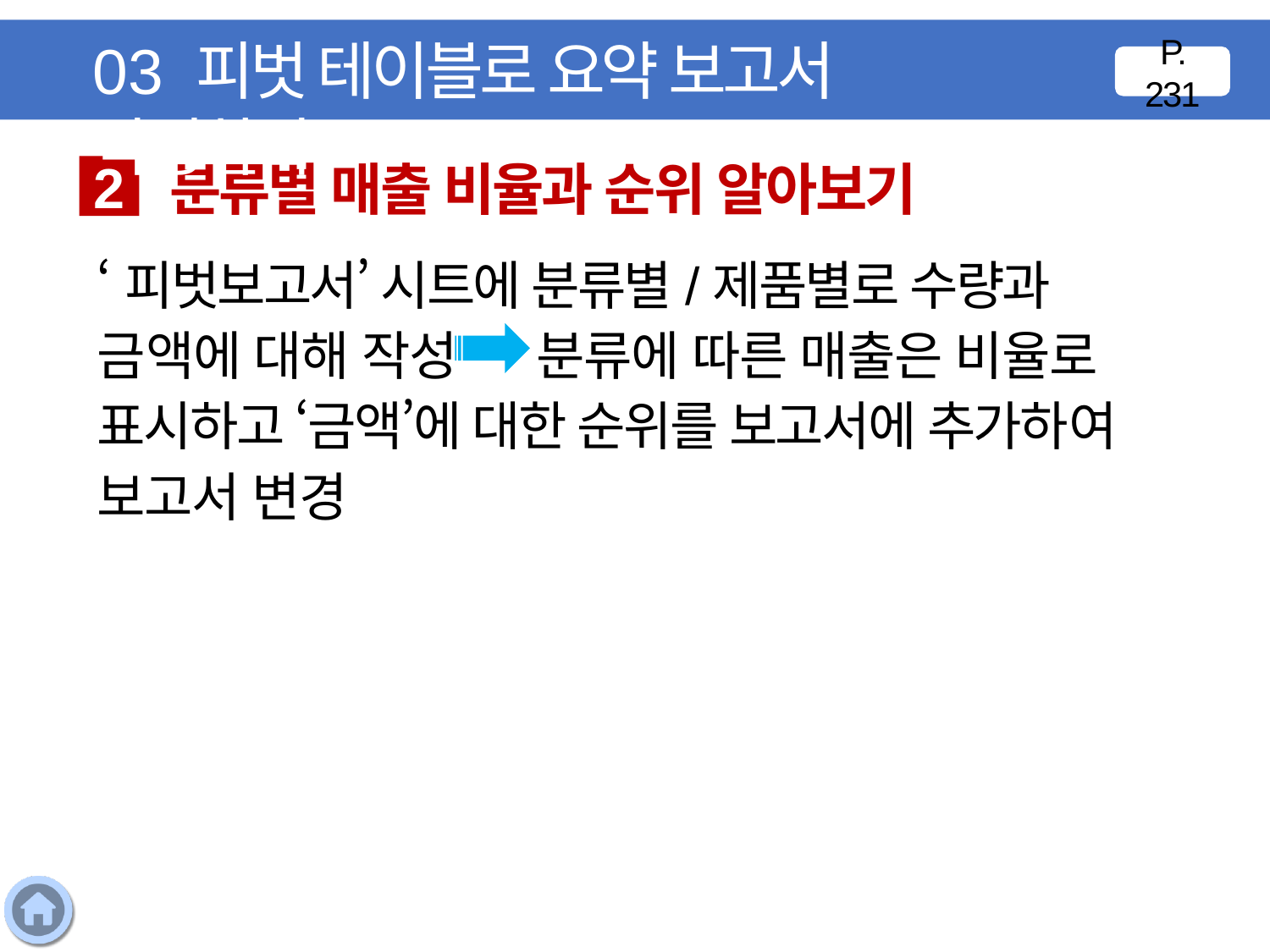

03 피벗 테이블로 요약 보고서 작성하기
P. 231
분류별 매출 비율과 순위 알아보기
2
‘피벗보고서’ 시트에 분류별/제품별로 수량과 금액에 대해 작성      분류에 따른 매출은 비율로 표시하고 ‘금액’에 대한 순위를 보고서에 추가하여 보고서 변경